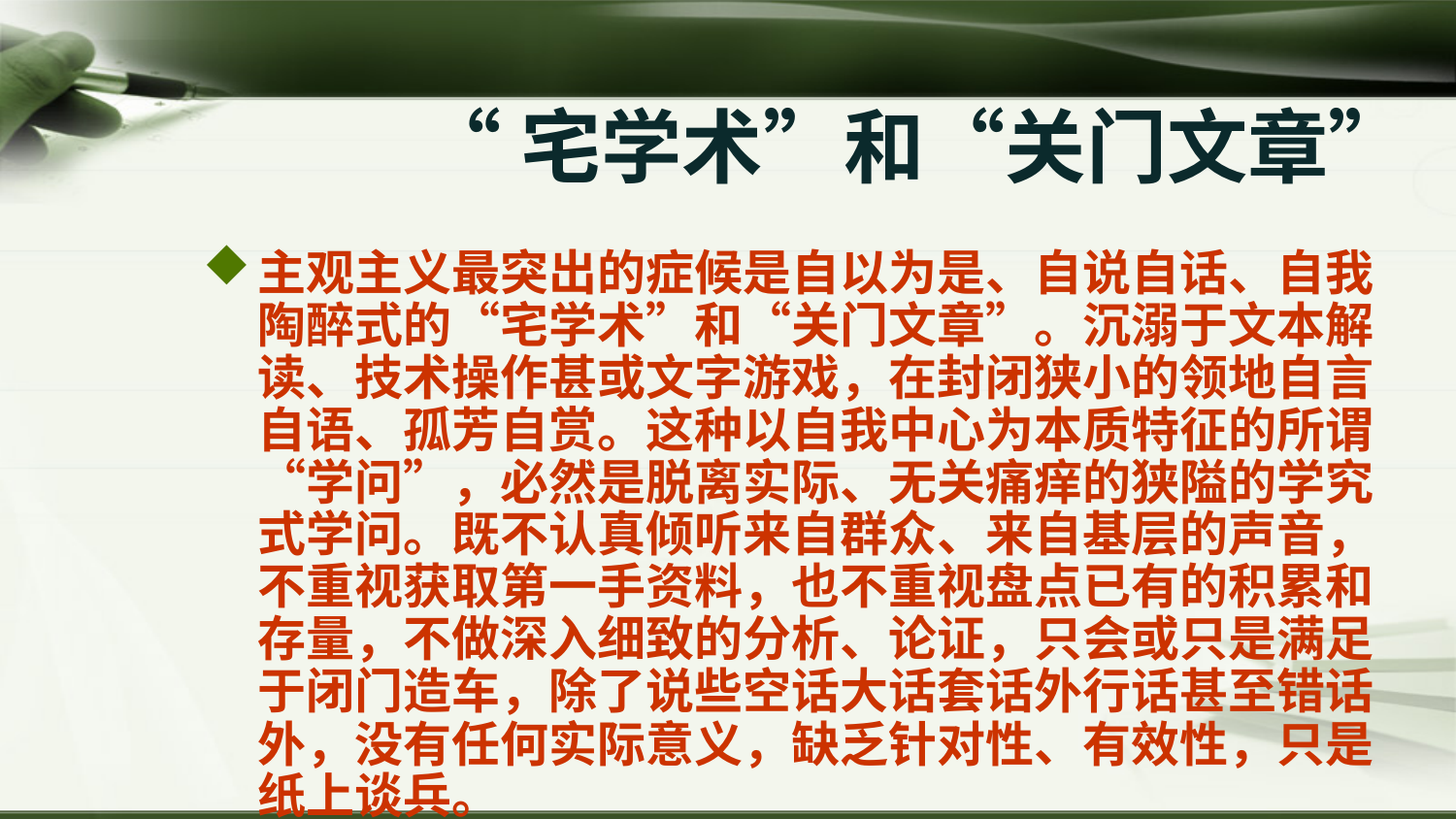

“宅学术”和“关门文章”
主观主义最突出的症候是自以为是、自说自话、自我陶醉式的“宅学术”和“关门文章”。沉溺于文本解读、技术操作甚或文字游戏，在封闭狭小的领地自言自语、孤芳自赏。这种以自我中心为本质特征的所谓“学问”，必然是脱离实际、无关痛痒的狭隘的学究式学问。既不认真倾听来自群众、来自基层的声音，不重视获取第一手资料，也不重视盘点已有的积累和存量，不做深入细致的分析、论证，只会或只是满足于闭门造车，除了说些空话大话套话外行话甚至错话外，没有任何实际意义，缺乏针对性、有效性，只是纸上谈兵。